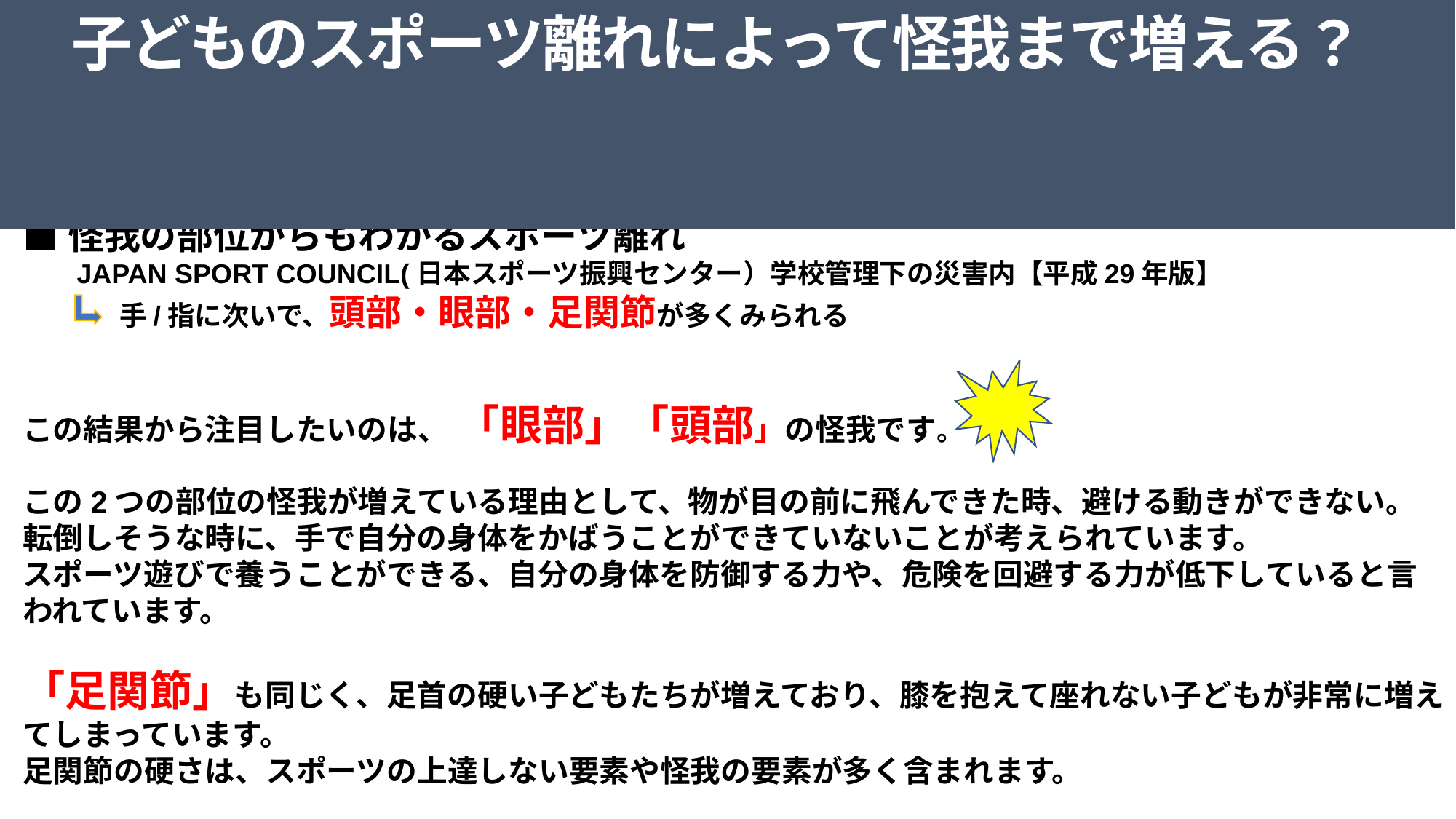

子どものスポーツ離れによって怪我まで増える？
😢　スポーツ離れが引き起こしている怪我も　😢

■怪我の部位からもわかるスポーツ離れ
　　JAPAN SPORT COUNCIL(日本スポーツ振興センター）学校管理下の災害内【平成29年版】
　　　　手/指に次いで、頭部・眼部・足関節が多くみられる

この結果から注目したいのは、 「眼部」「頭部」の怪我です。

この2つの部位の怪我が増えている理由として、物が目の前に飛んできた時、避ける動きができない。
転倒しそうな時に、手で自分の身体をかばうことができていないことが考えられています。
スポーツ遊びで養うことができる、自分の身体を防御する力や、危険を回避する力が低下していると言われています。

「足関節」も同じく、足首の硬い子どもたちが増えており、膝を抱えて座れない子どもが非常に増えてしまっています。
足関節の硬さは、スポーツの上達しない要素や怪我の要素が多く含まれます。